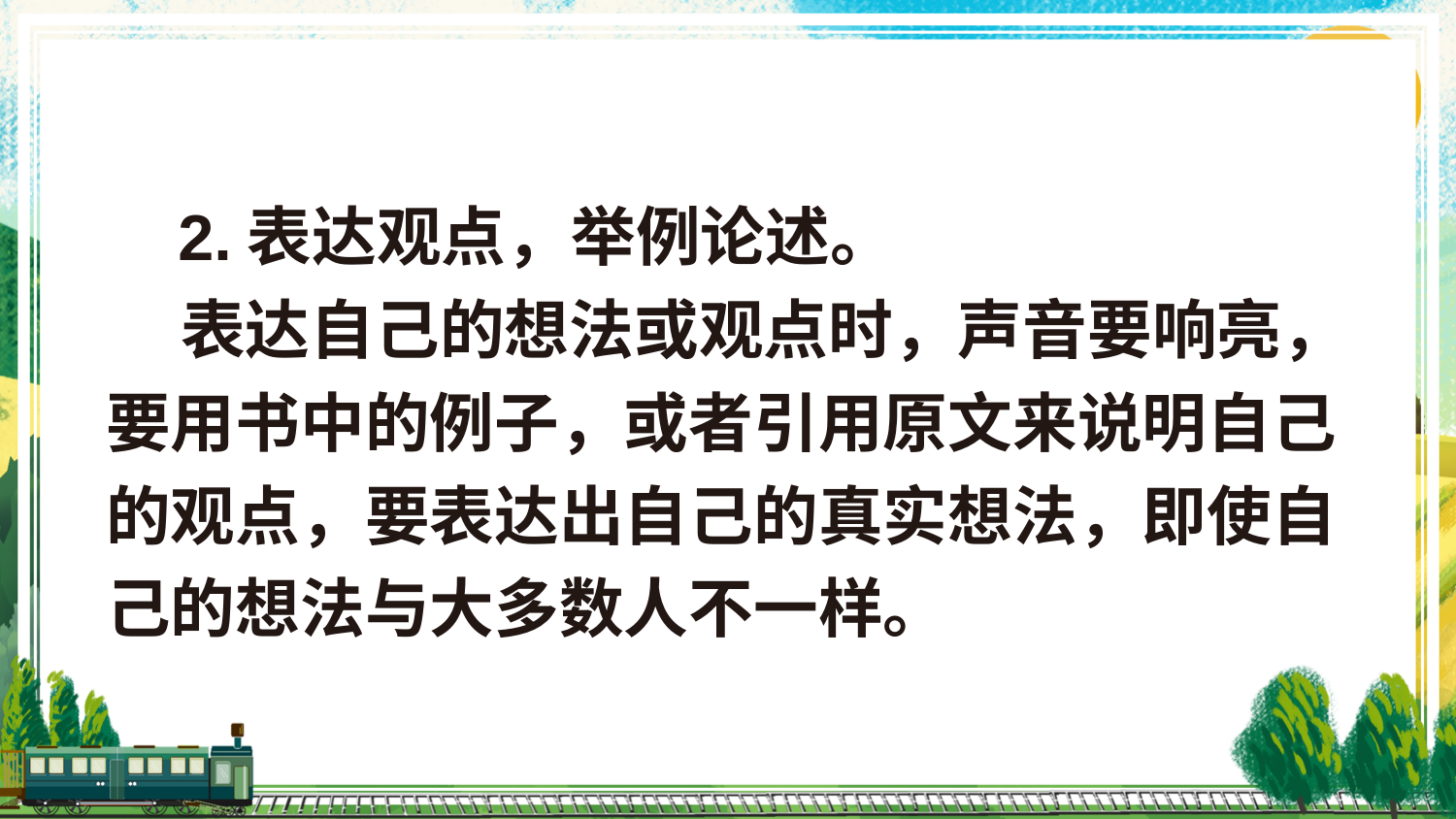

2.表达观点，举例论述。
    表达自己的想法或观点时，声音要响亮，要用书中的例子，或者引用原文来说明自己的观点，要表达出自己的真实想法，即使自己的想法与大多数人不一样。